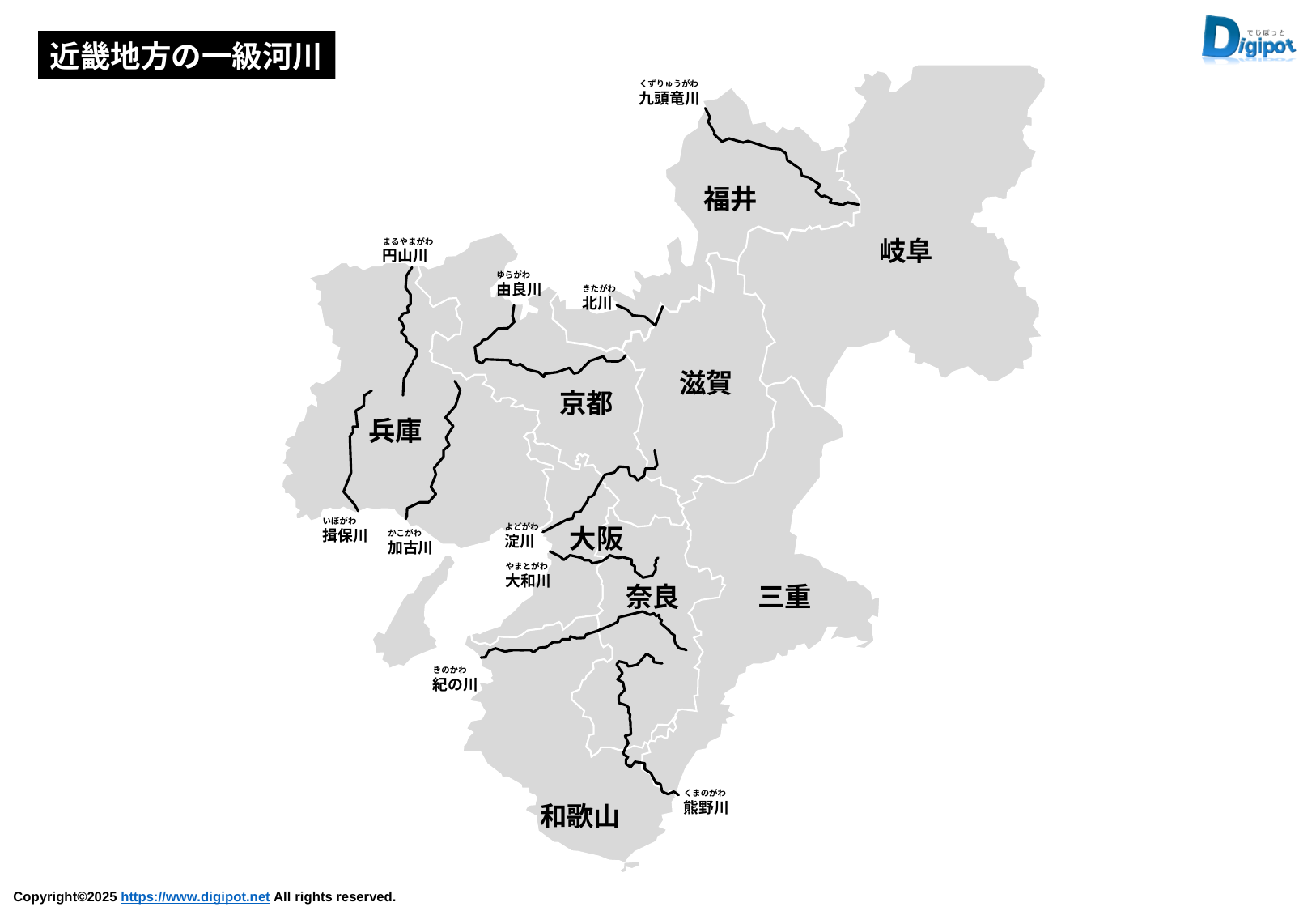

近畿地方の一級河川

くずりゅうがわ
九頭竜川
まるやまがわ
円山川
ゆらがわ
由良川
きたがわ
北川
いぼがわ
揖保川
よどがわ
淀川
かこがわ
加古川
やまとがわ
大和川
きのかわ
紀の川
くまのがわ
熊野川

福井
岐阜
滋賀
京都
兵庫
大阪
奈良
三重
和歌山